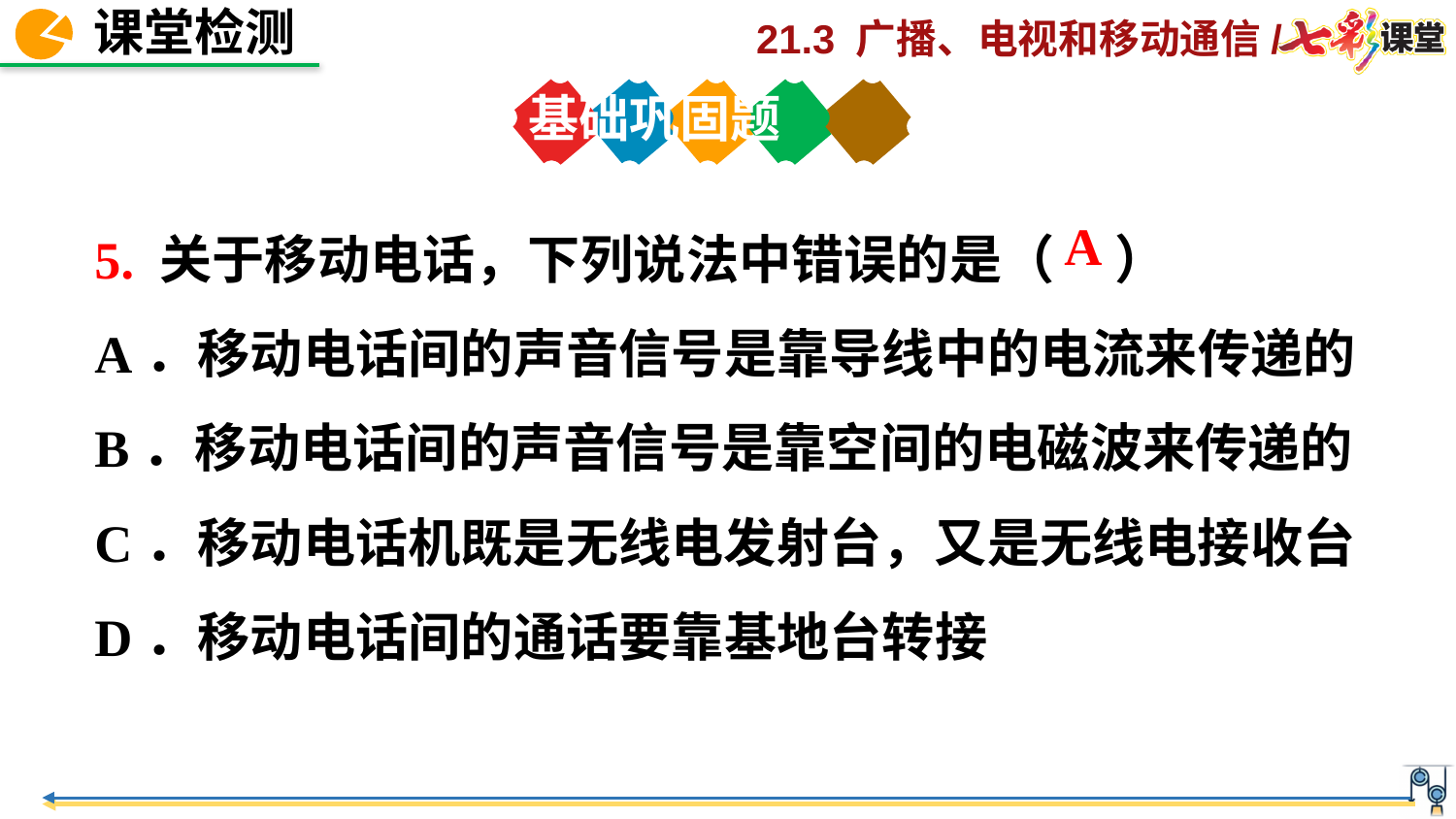

基础巩固题

5. 关于移动电话，下列说法中错误的是（     ）
A．移动电话间的声音信号是靠导线中的电流来传递的
B．移动电话间的声音信号是靠空间的电磁波来传递的
C．移动电话机既是无线电发射台，又是无线电接收台
D．移动电话间的通话要靠基地台转接
A